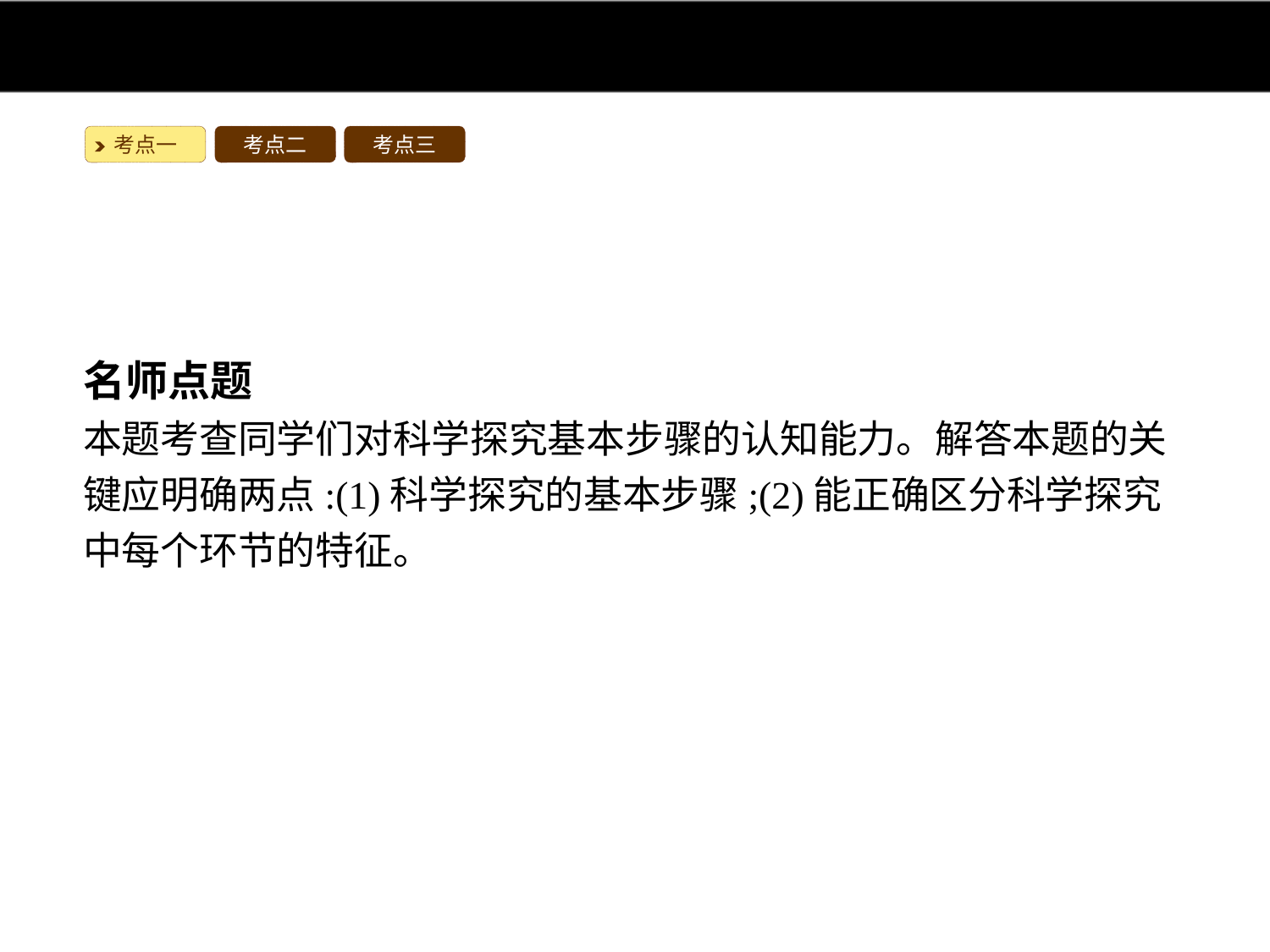

考点一
考点二
考点三

名师点题
本题考查同学们对科学探究基本步骤的认知能力。解答本题的关键应明确两点:(1)科学探究的基本步骤;(2)能正确区分科学探究中每个环节的特征。